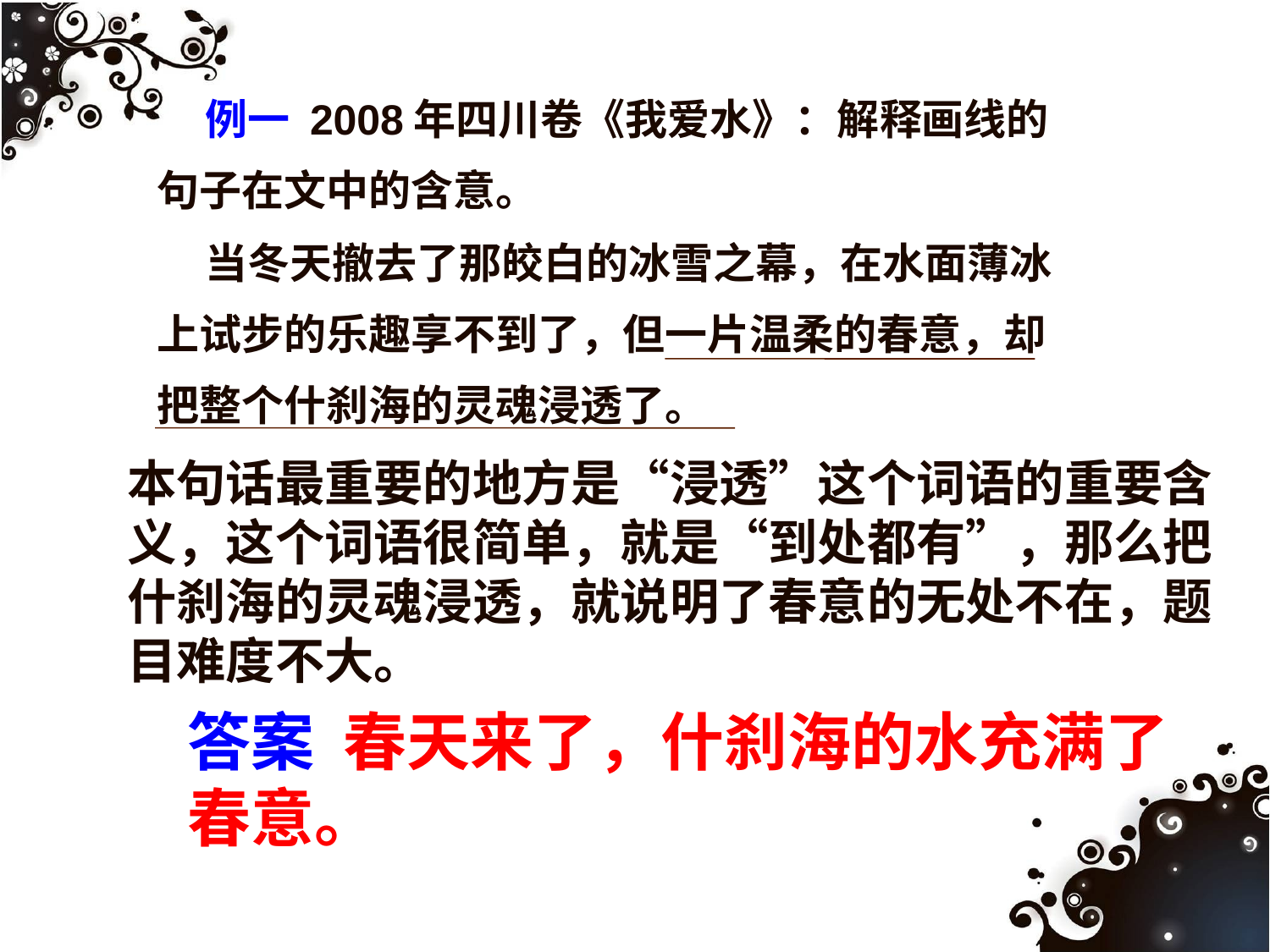

例一 2008年四川卷《我爱水》：解释画线的
句子在文中的含意。
    当冬天撤去了那皎白的冰雪之幕，在水面薄冰上试步的乐趣享不到了，但一片温柔的春意，却把整个什刹海的灵魂浸透了。

本句话最重要的地方是“浸透”这个词语的重要含义，这个词语很简单，就是“到处都有”，那么把什刹海的灵魂浸透，就说明了春意的无处不在，题目难度不大。

答案  春天来了，什刹海的水充满了春意。